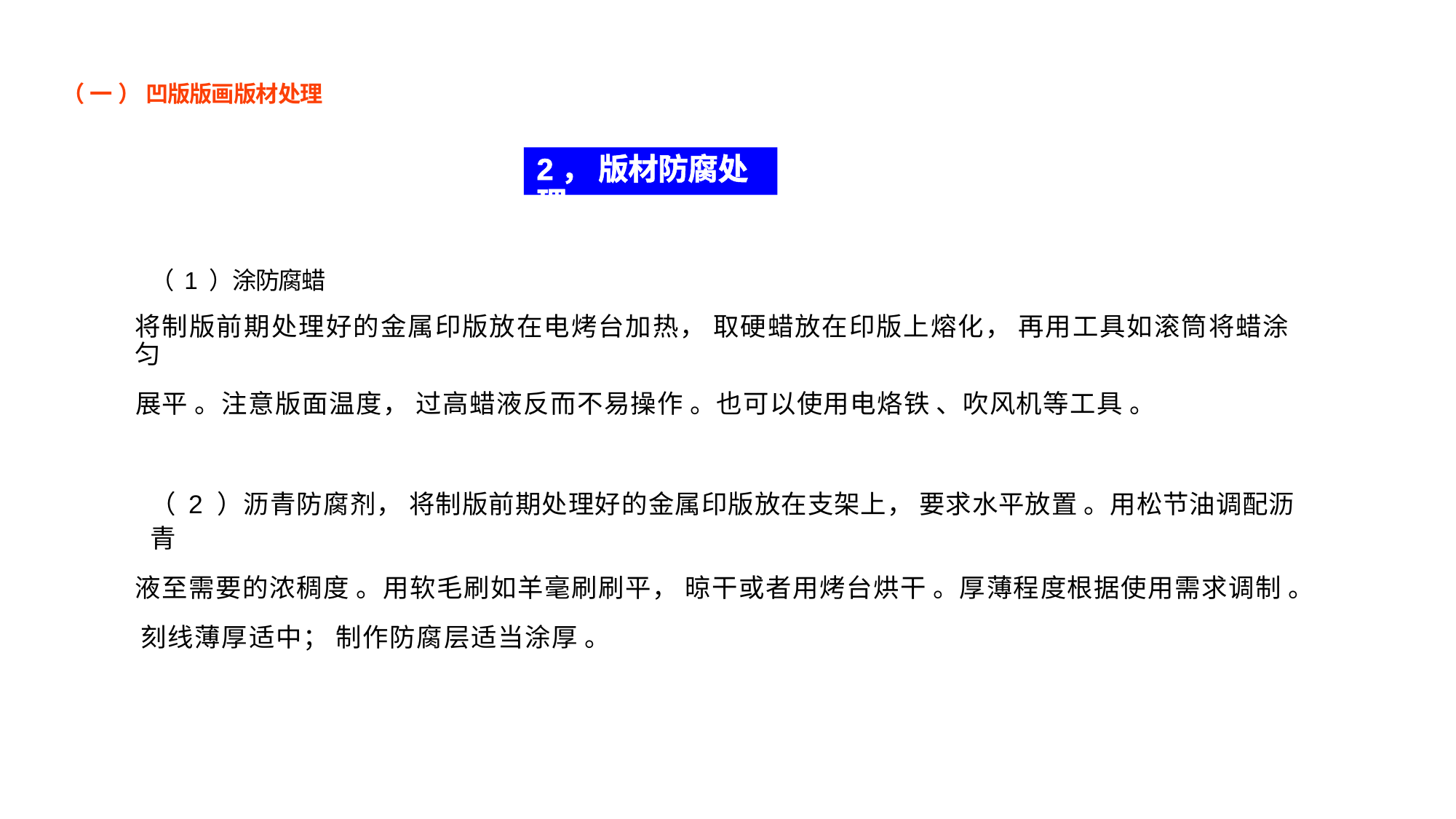

（ 一 ） 凹版版画版材处理

2， 版材防腐处理

（ 1 ）涂防腐蜡
将制版前期处理好的金属印版放在电烤台加热， 取硬蜡放在印版上熔化， 再用工具如滚筒将蜡涂匀
展平 。注意版面温度， 过高蜡液反而不易操作 。也可以使用电烙铁 、吹风机等工具 。

（ 2 ）沥青防腐剂， 将制版前期处理好的金属印版放在支架上， 要求水平放置 。用松节油调配沥青
液至需要的浓稠度 。用软毛刷如羊毫刷刷平， 晾干或者用烤台烘干 。厚薄程度根据使用需求调制 。 刻线薄厚适中； 制作防腐层适当涂厚 。